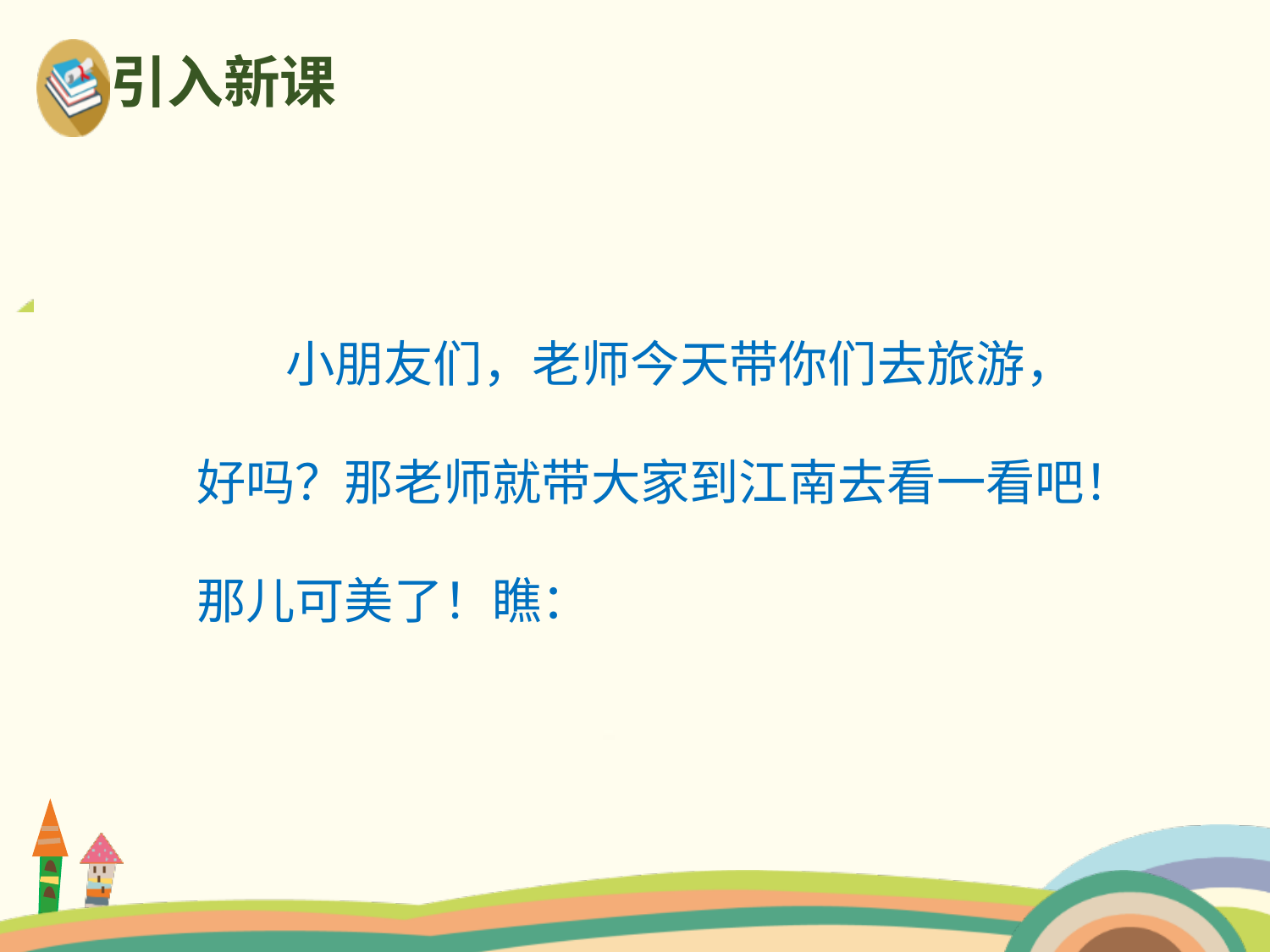

引入新课
       小朋友们，老师今天带你们去旅游，好吗？那老师就带大家到江南去看一看吧！那儿可美了！瞧：